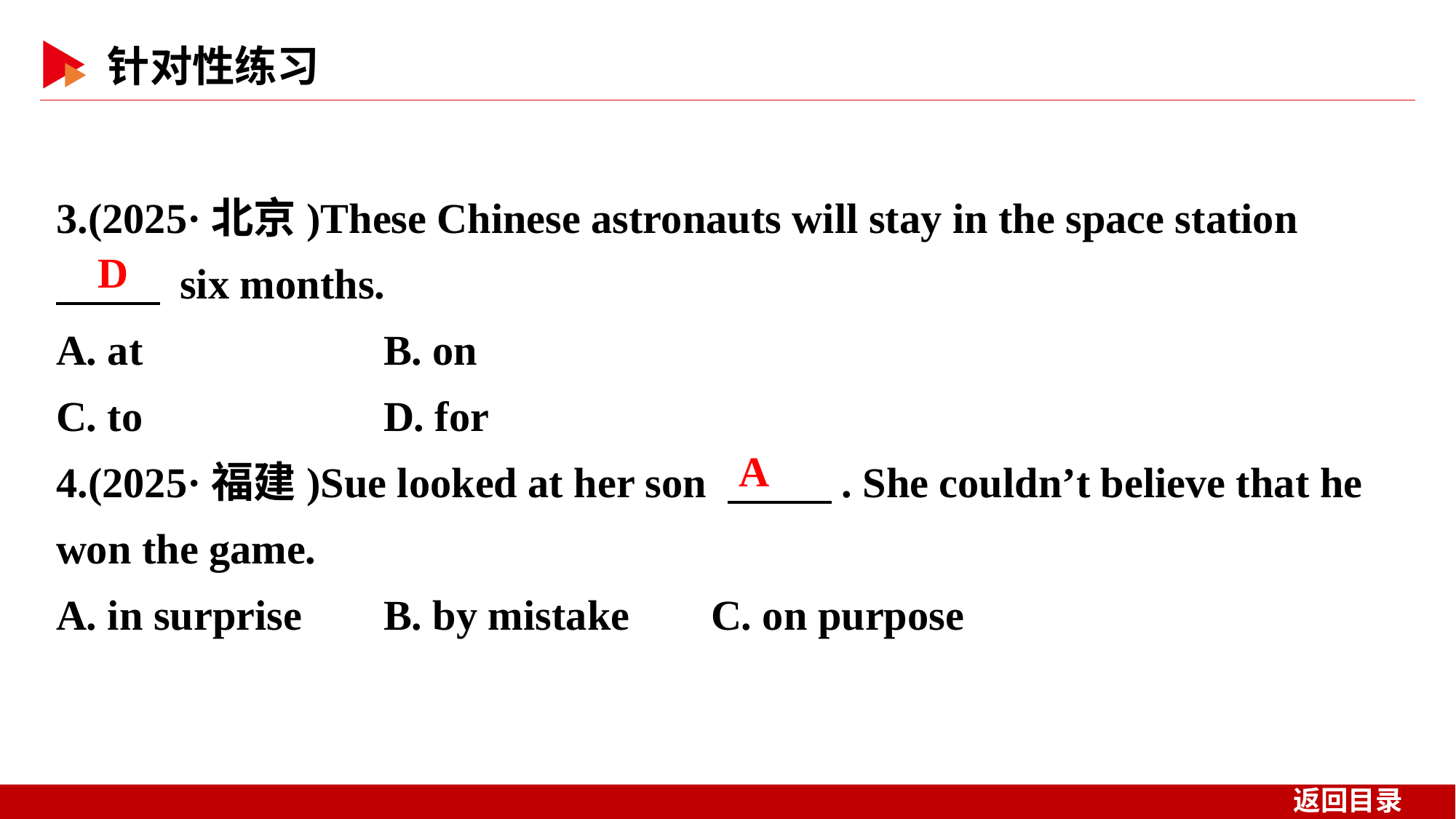

3.(2025·北京)These Chinese astronauts will stay in the space station
　  　 six months.
A. at                	B. on
C. to                	D. for
4.(2025·福建)Sue looked at her son 　  　. She couldn’t believe that he won the game.
A. in surprise     	B. by mistake	C. on purpose
D
A